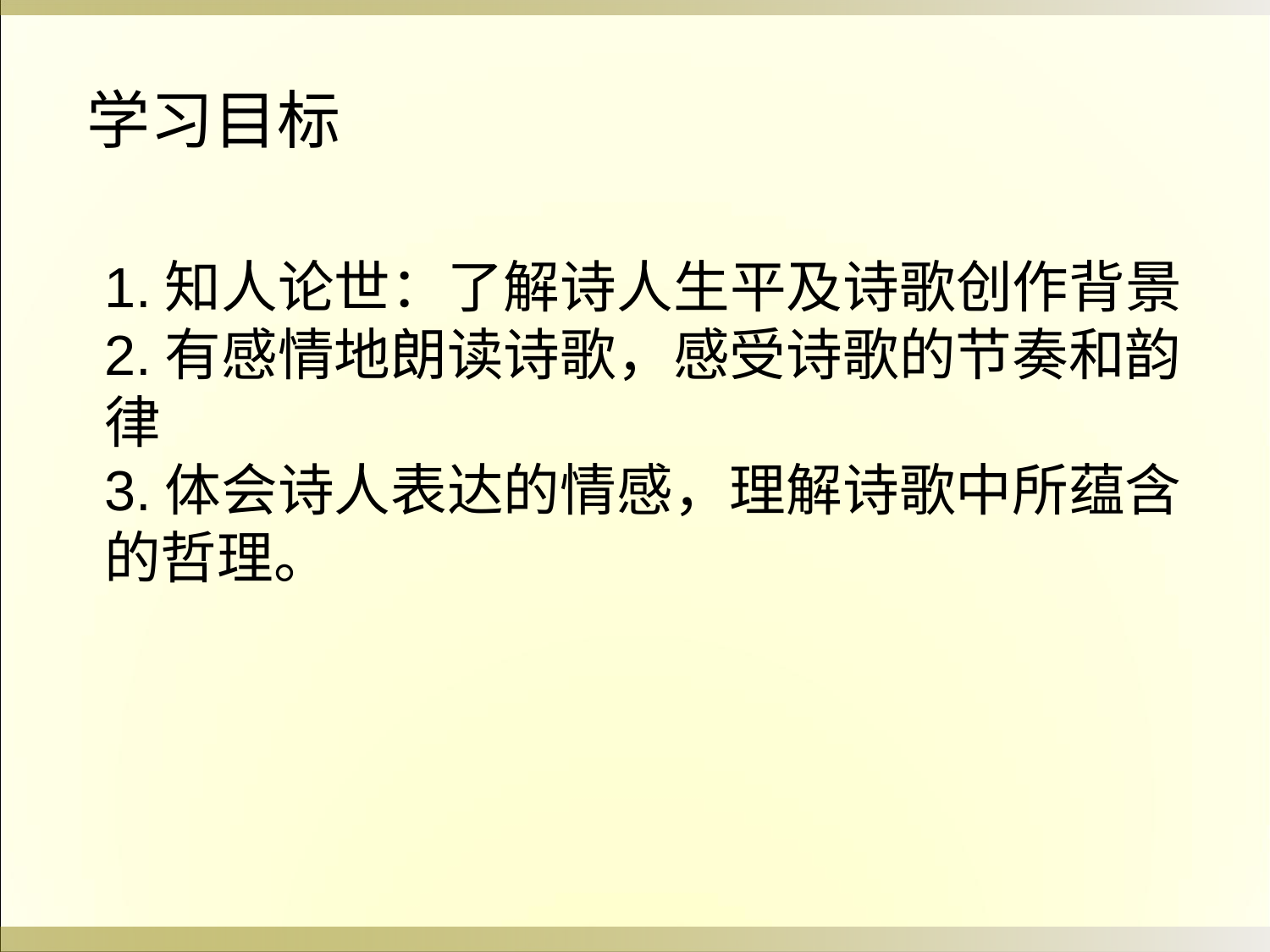

学习目标
1.知人论世：了解诗人生平及诗歌创作背景
2.有感情地朗读诗歌，感受诗歌的节奏和韵律
3.体会诗人表达的情感，理解诗歌中所蕴含的哲理。